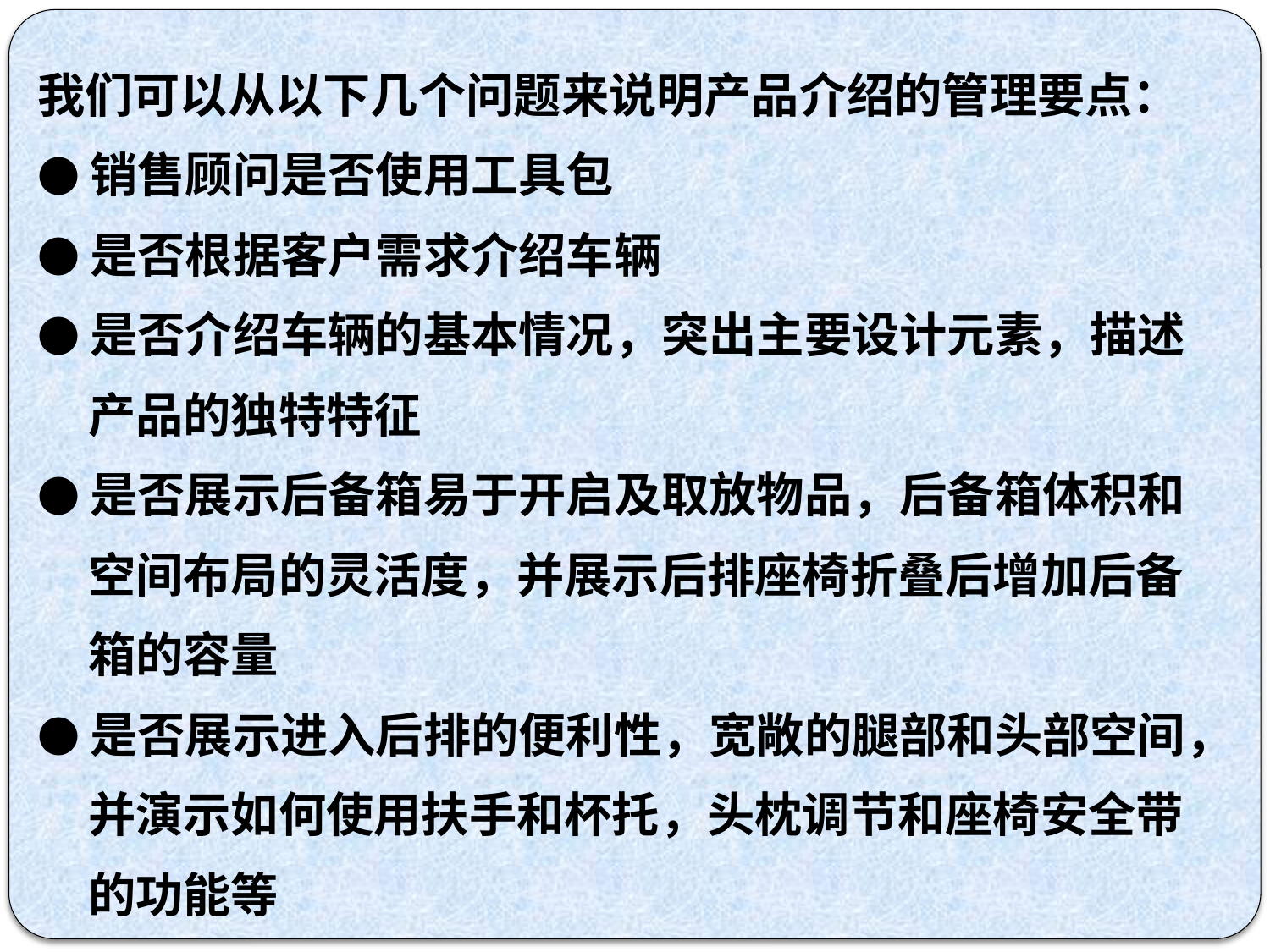

我们可以从以下几个问题来说明产品介绍的管理要点：
●销售顾问是否使用工具包
●是否根据客户需求介绍车辆
●是否介绍车辆的基本情况，突出主要设计元素，描述产品的独特特征
●是否展示后备箱易于开启及取放物品，后备箱体积和空间布局的灵活度，并展示后排座椅折叠后增加后备箱的容量
●是否展示进入后排的便利性，宽敞的腿部和头部空间，并演示如何使用扶手和杯托，头枕调节和座椅安全带的功能等